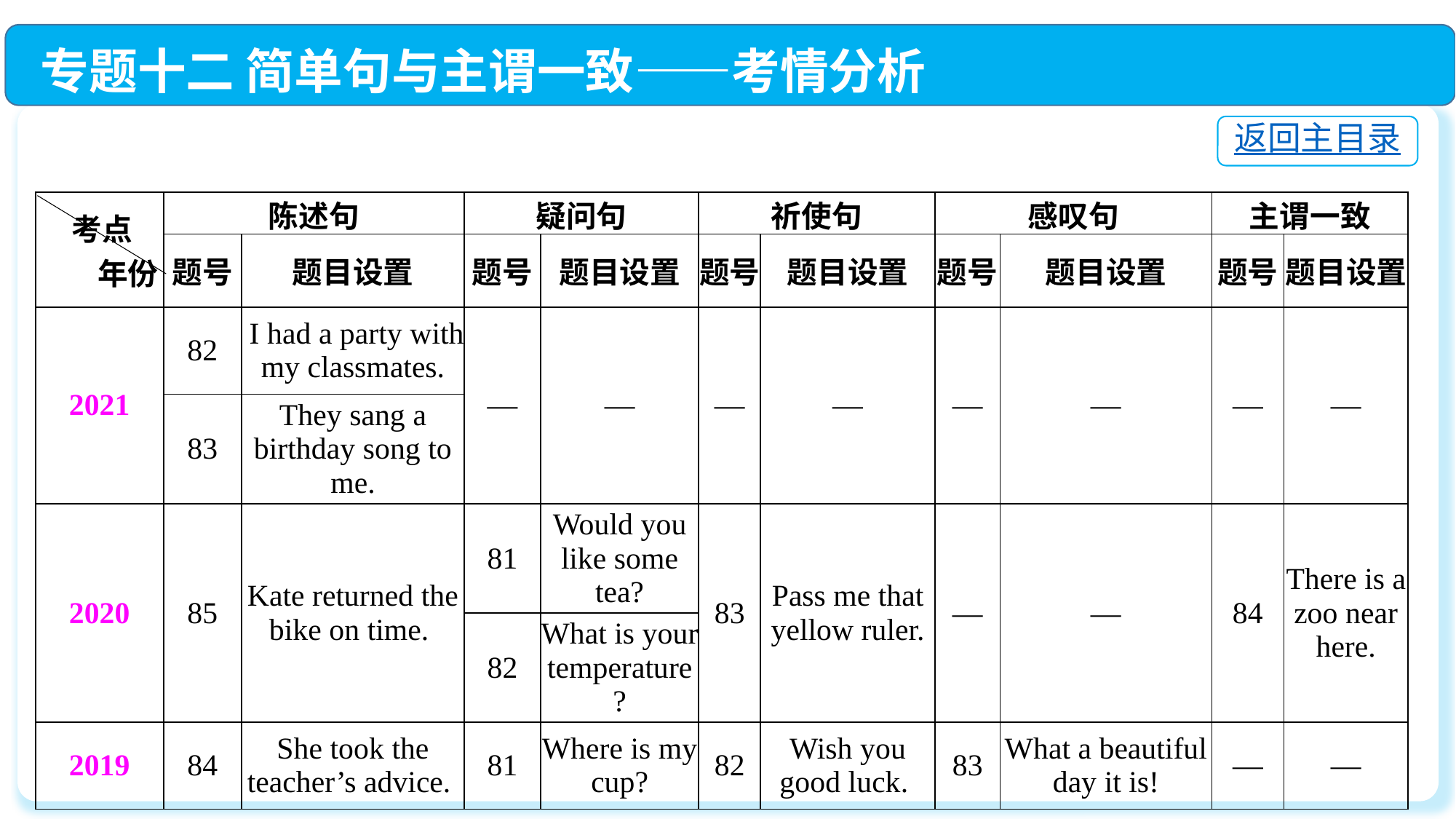

专题十二 简单句与主谓一致——考情分析

返回主目录
| 考点 年份 | 陈述句 |  | 疑问句 |  | 祈使句 |  | 感叹句 |  | 主谓一致 |  |
| --- | --- | --- | --- | --- | --- | --- | --- | --- | --- | --- |
|  | 题号 | 题目设置 | 题号 | 题目设置 | 题号 | 题目设置 | 题号 | 题目设置 | 题号 | 题目设置 |
| 2021 | 82 | I had a party with my classmates. | — | — | — | — | — | — | — | — |
|  | 83 | They sang a birthday song to me. |  |  |  |  |  |  |  |  |
| 2020 | 85 | Kate returned the bike on time. | 81 | Would you like some tea? | 83 | Pass me that yellow ruler. | — | — | 84 | There is a zoo near here. |
|  |  |  | 82 | What is your temperature? |  |  |  |  |  |  |
| 2019 | 84 | She took the teacher’s advice. | 81 | Where is my cup? | 82 | Wish you good luck. | 83 | What a beautiful day it is! | — | — |